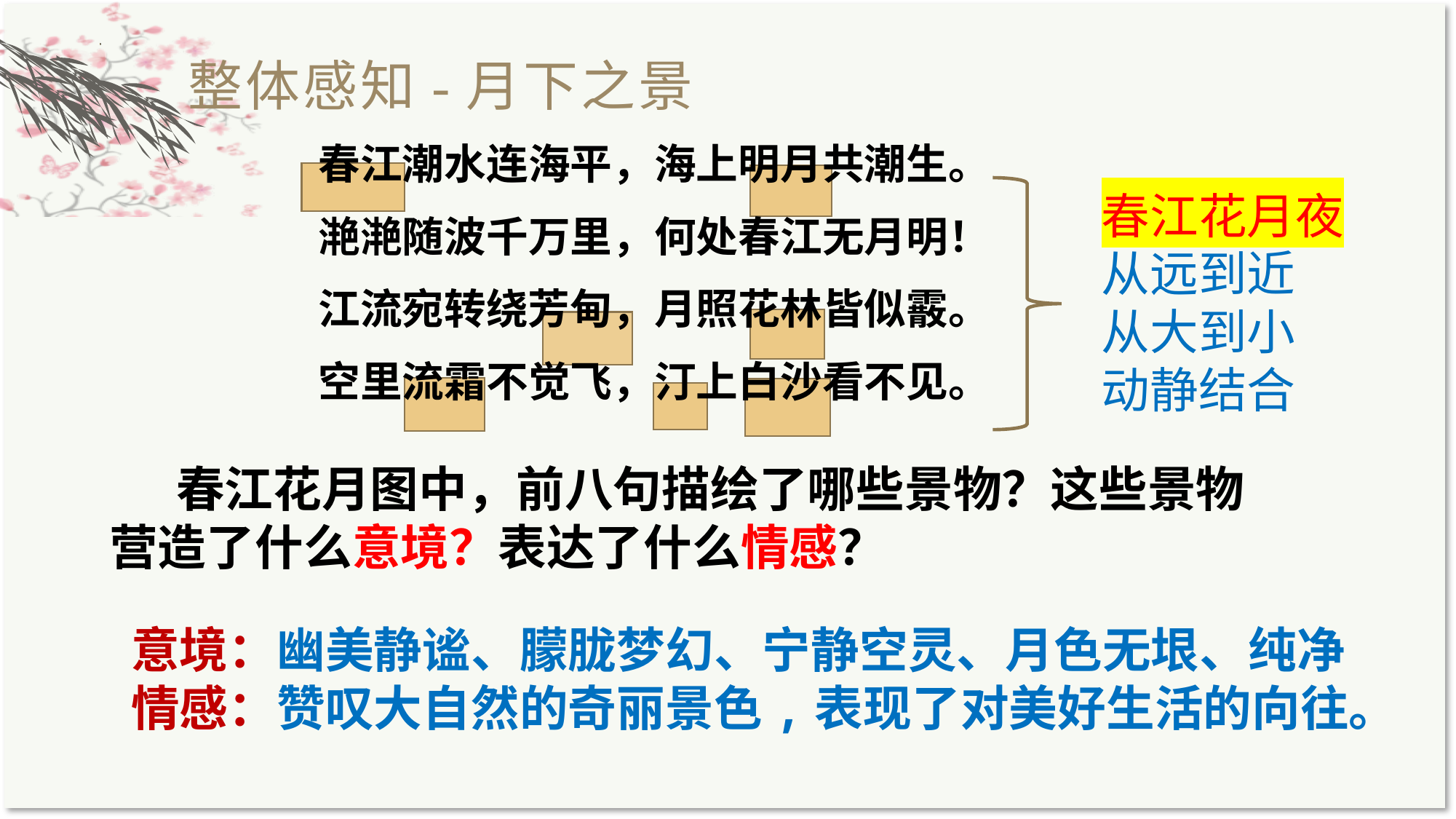

整体感知-月下之景
春江潮水连海平，海上明月共潮生。
滟滟随波千万里，何处春江无月明！
江流宛转绕芳甸，月照花林皆似霰。
空里流霜不觉飞，汀上白沙看不见。

春江花月夜
从远到近
从大到小
动静结合

     春江花月图中，前八句描绘了哪些景物？这些景物营造了什么意境？表达了什么情感？
意境：幽美静谧、朦胧梦幻、宁静空灵、月色无垠、纯净
情感：赞叹大自然的奇丽景色,表现了对美好生活的向往。